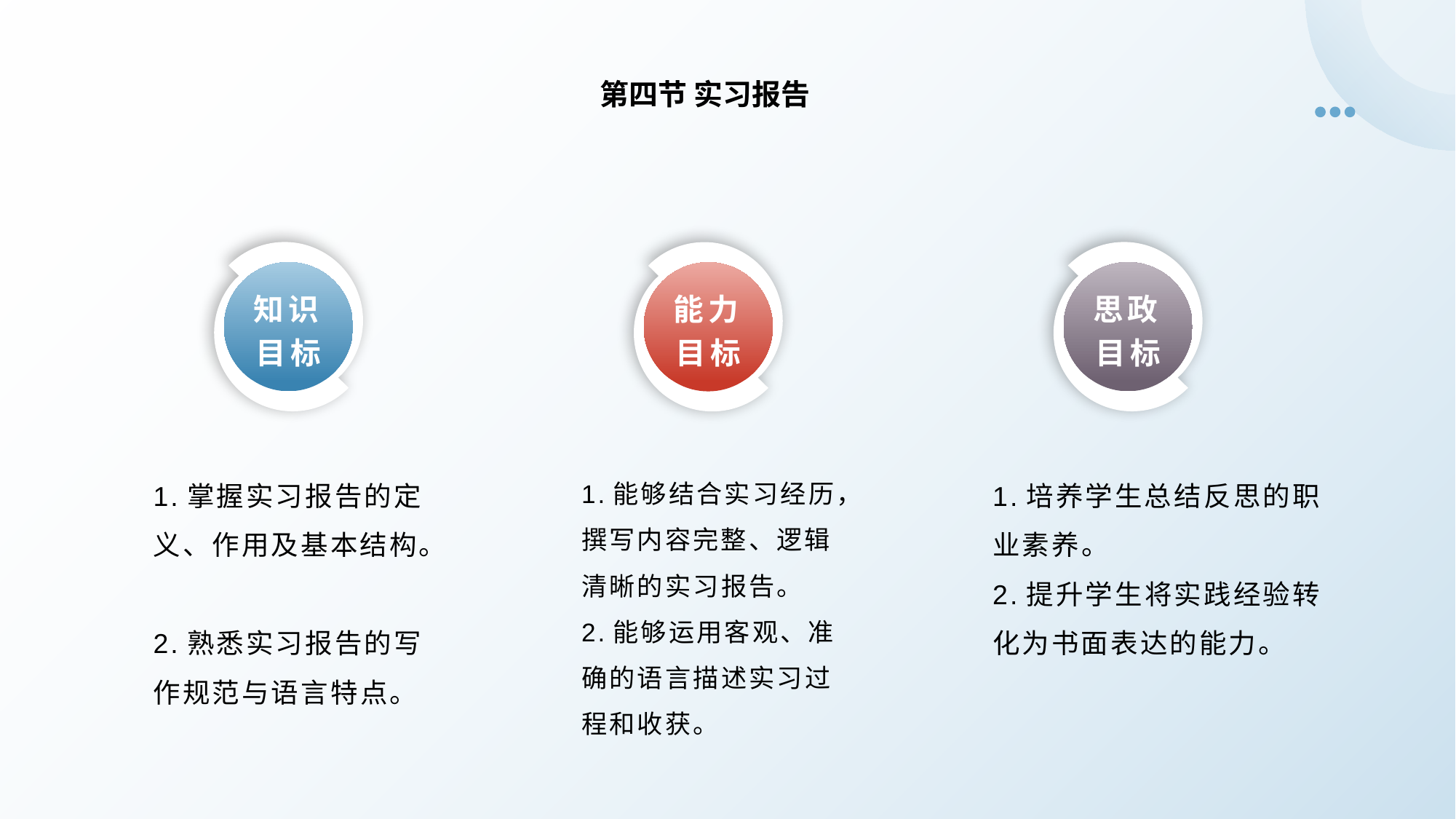

第四节 实习报告

知识目标
思政目标
能力目标
1.掌握实习报告的定义、作用及基本结构。
2.熟悉实习报告的写作规范与语言特点。

1.培养学生总结反思的职业素养。
2.提升学生将实践经验转化为书面表达的能力。
1.能够结合实习经历，撰写内容完整、逻辑清晰的实习报告。
2.能够运用客观、准确的语言描述实习过程和收获。